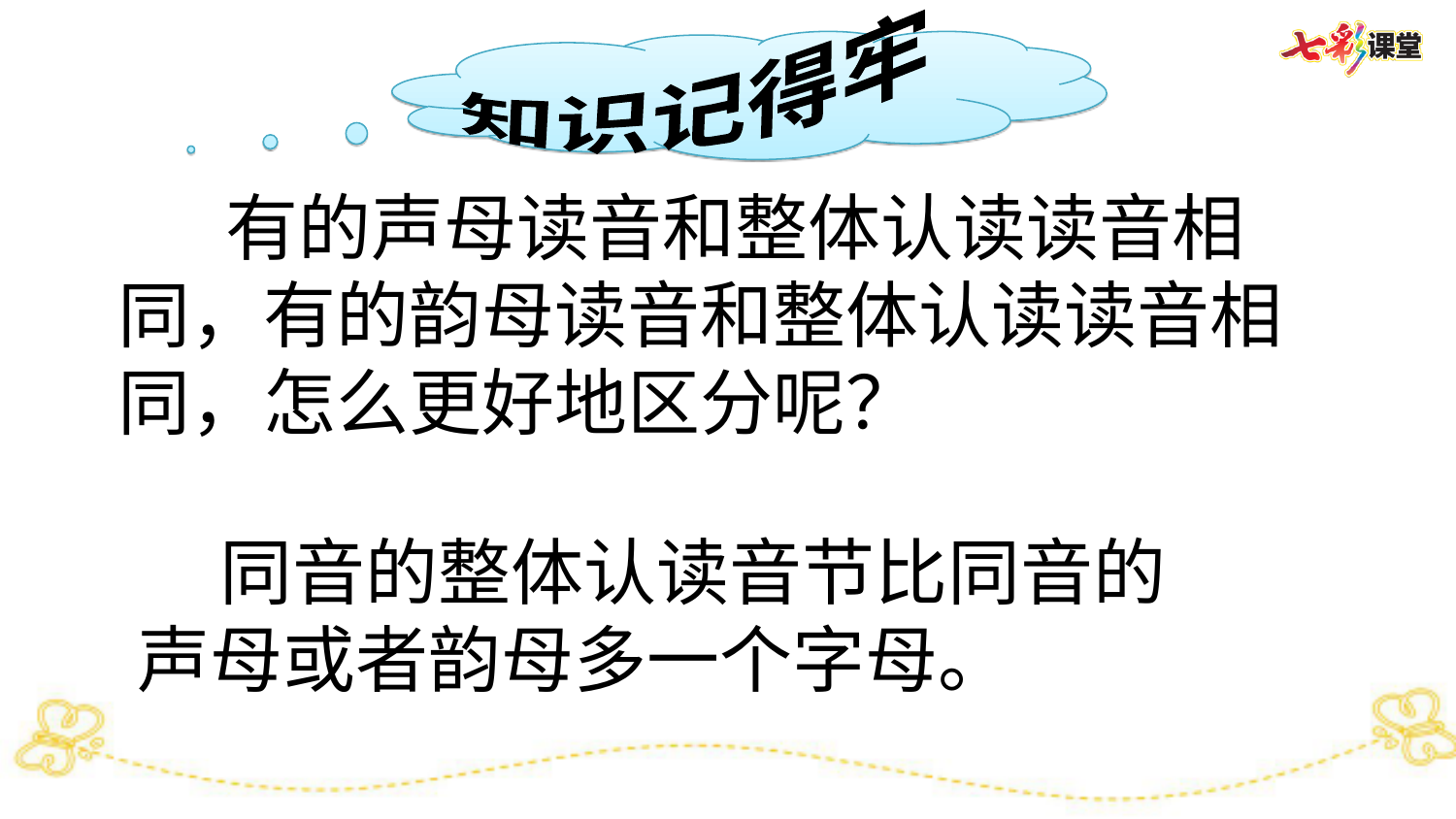

知识记得牢

            有的声母读音和整体认读读音相同，有的韵母读音和整体认读读音相同，怎么更好地区分呢？
    同音的整体认读音节比同音的
声母或者韵母多一个字母。